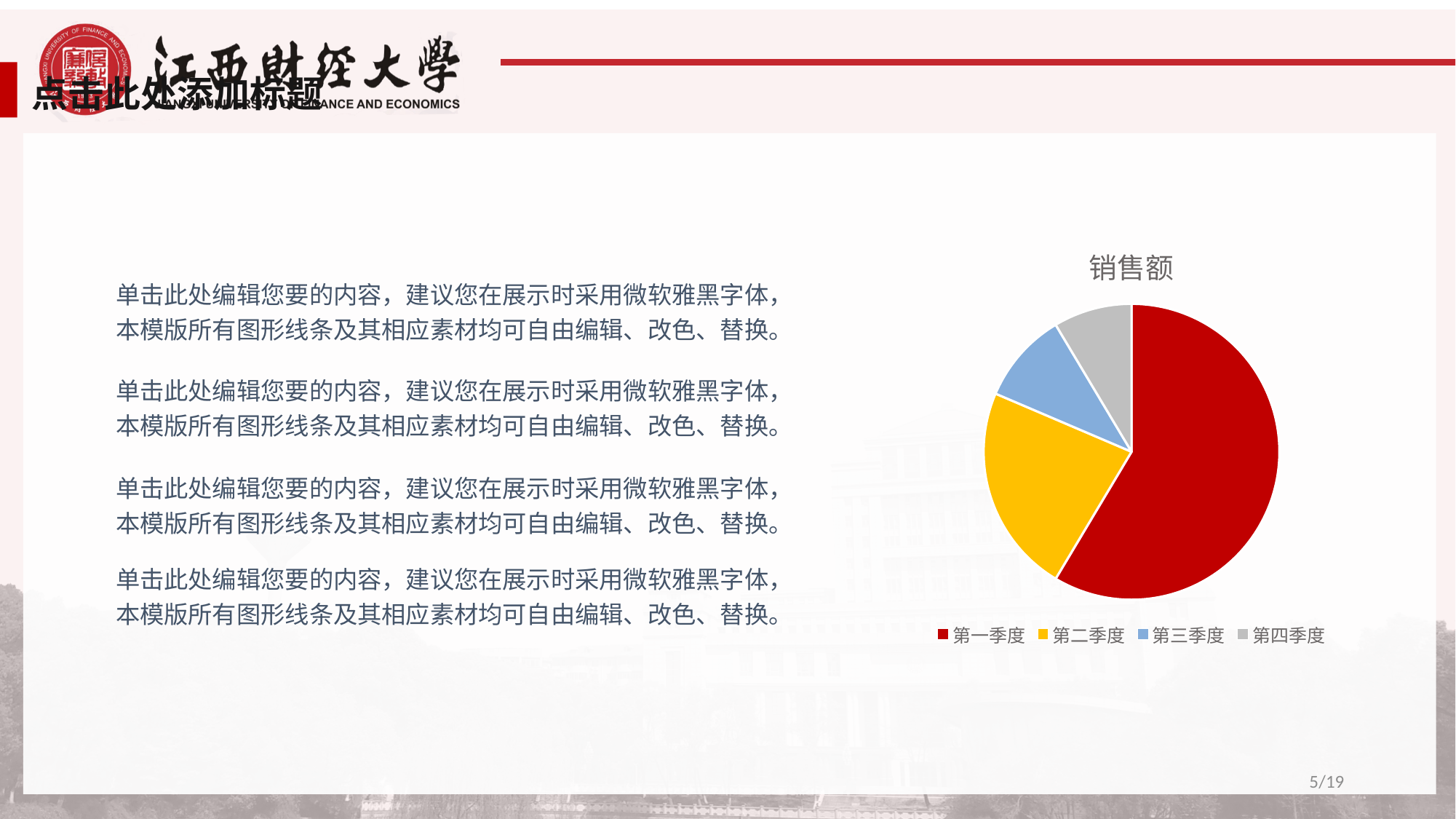

点击此处添加标题

### Chart:

| Category | 销售额 |
|---|---|
| 第一季度 | 8.2 |
| 第二季度 | 3.2 |
| 第三季度 | 1.4 |
| 第四季度 | 1.2 |
单击此处编辑您要的内容，建议您在展示时采用微软雅黑字体，本模版所有图形线条及其相应素材均可自由编辑、改色、替换。
单击此处编辑您要的内容，建议您在展示时采用微软雅黑字体，本模版所有图形线条及其相应素材均可自由编辑、改色、替换。
单击此处编辑您要的内容，建议您在展示时采用微软雅黑字体，本模版所有图形线条及其相应素材均可自由编辑、改色、替换。
单击此处编辑您要的内容，建议您在展示时采用微软雅黑字体，本模版所有图形线条及其相应素材均可自由编辑、改色、替换。
5/19